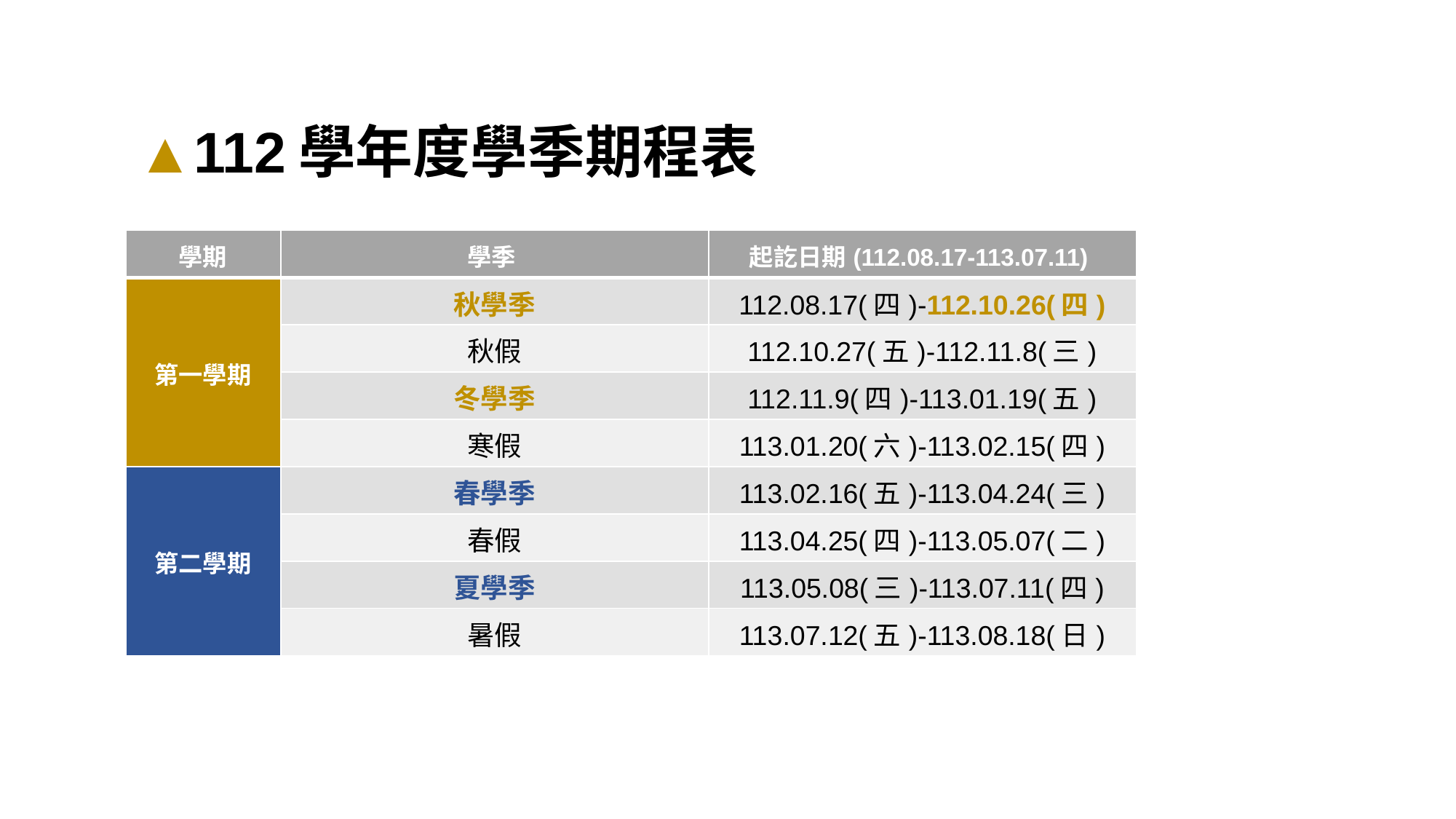

# ▲112學年度學季期程表
| 學期 | 學季 | 起訖日期(112.08.17-113.07.11) |
| --- | --- | --- |
| 第一學期 | 秋學季 | 112.08.17(四)-112.10.26(四) |
|  | 秋假 | 112.10.27(五)-112.11.8(三) |
|  | 冬學季 | 112.11.9(四)-113.01.19(五) |
|  | 寒假 | 113.01.20(六)-113.02.15(四) |
| 第二學期 | 春學季 | 113.02.16(五)-113.04.24(三) |
|  | 春假 | 113.04.25(四)-113.05.07(二) |
|  | 夏學季 | 113.05.08(三)-113.07.11(四) |
|  | 暑假 | 113.07.12(五)-113.08.18(日) |